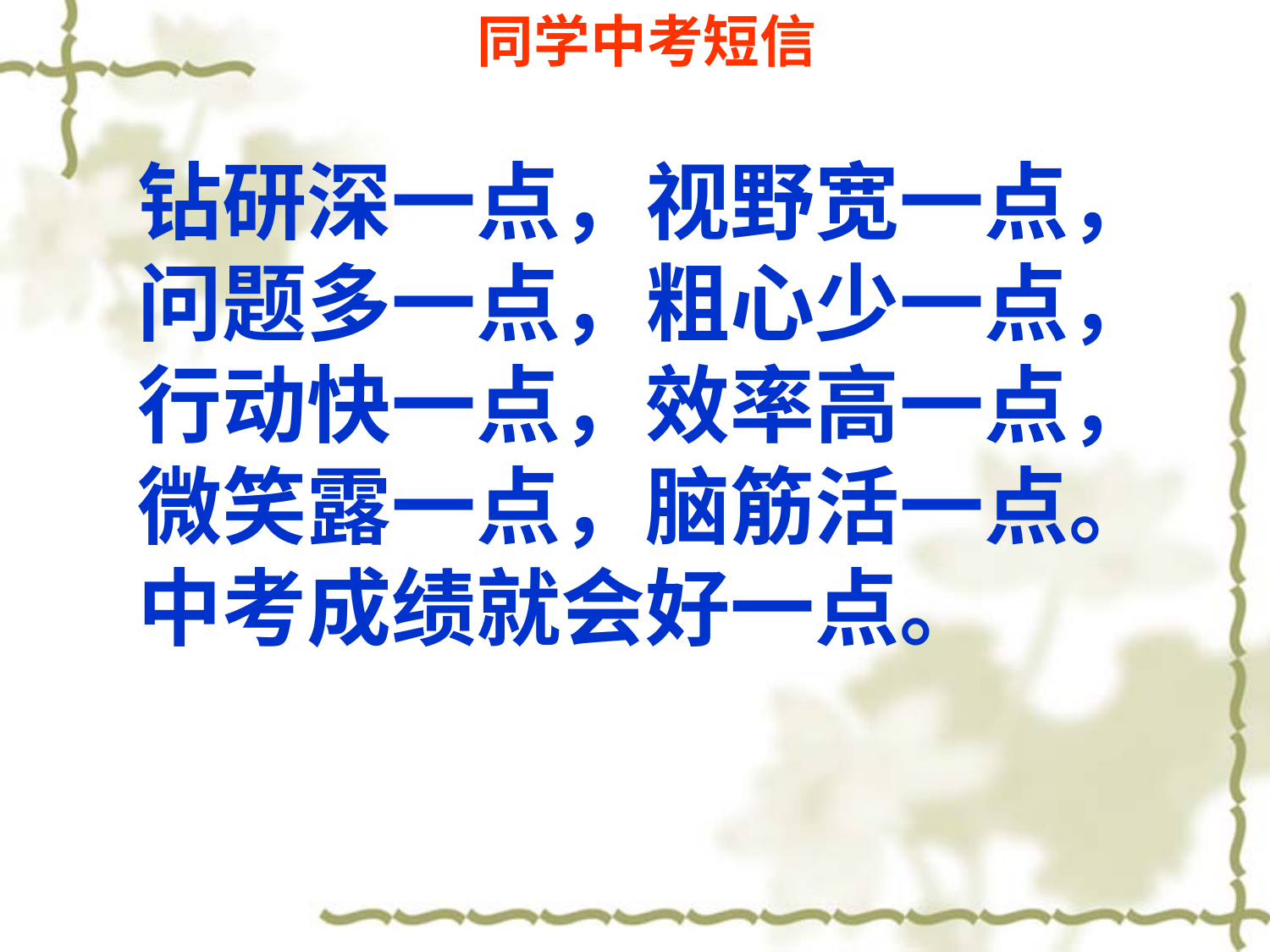

同学中考短信
钻研深一点，视野宽一点，问题多一点，粗心少一点，行动快一点，效率高一点，微笑露一点，脑筋活一点。中考成绩就会好一点。
89